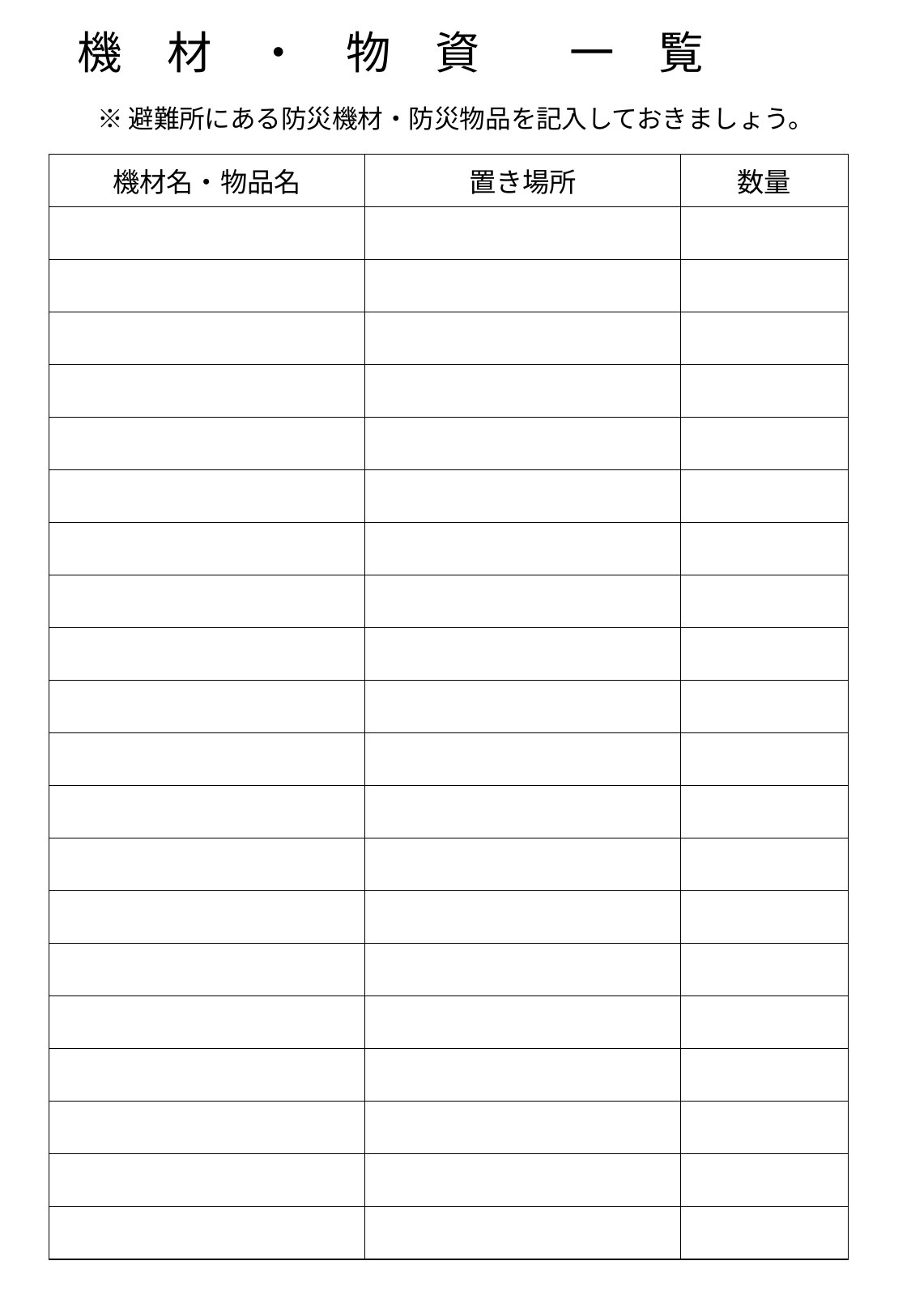

# 機　材　・　物　資　　一　覧　　　　　　　　　　　　　　　　　　　　　　　　 ※ 避難所にある防災機材・防災物品を記入しておきましょう。
| 機材名・物品名 | 置き場所 | 数量 |
| --- | --- | --- |
|  |  |  |
|  |  |  |
|  |  |  |
|  |  |  |
|  |  |  |
|  |  |  |
|  |  |  |
|  |  |  |
|  |  |  |
|  |  |  |
|  |  |  |
|  |  |  |
|  |  |  |
|  |  |  |
|  |  |  |
|  |  |  |
|  |  |  |
|  |  |  |
|  |  |  |
|  |  |  |